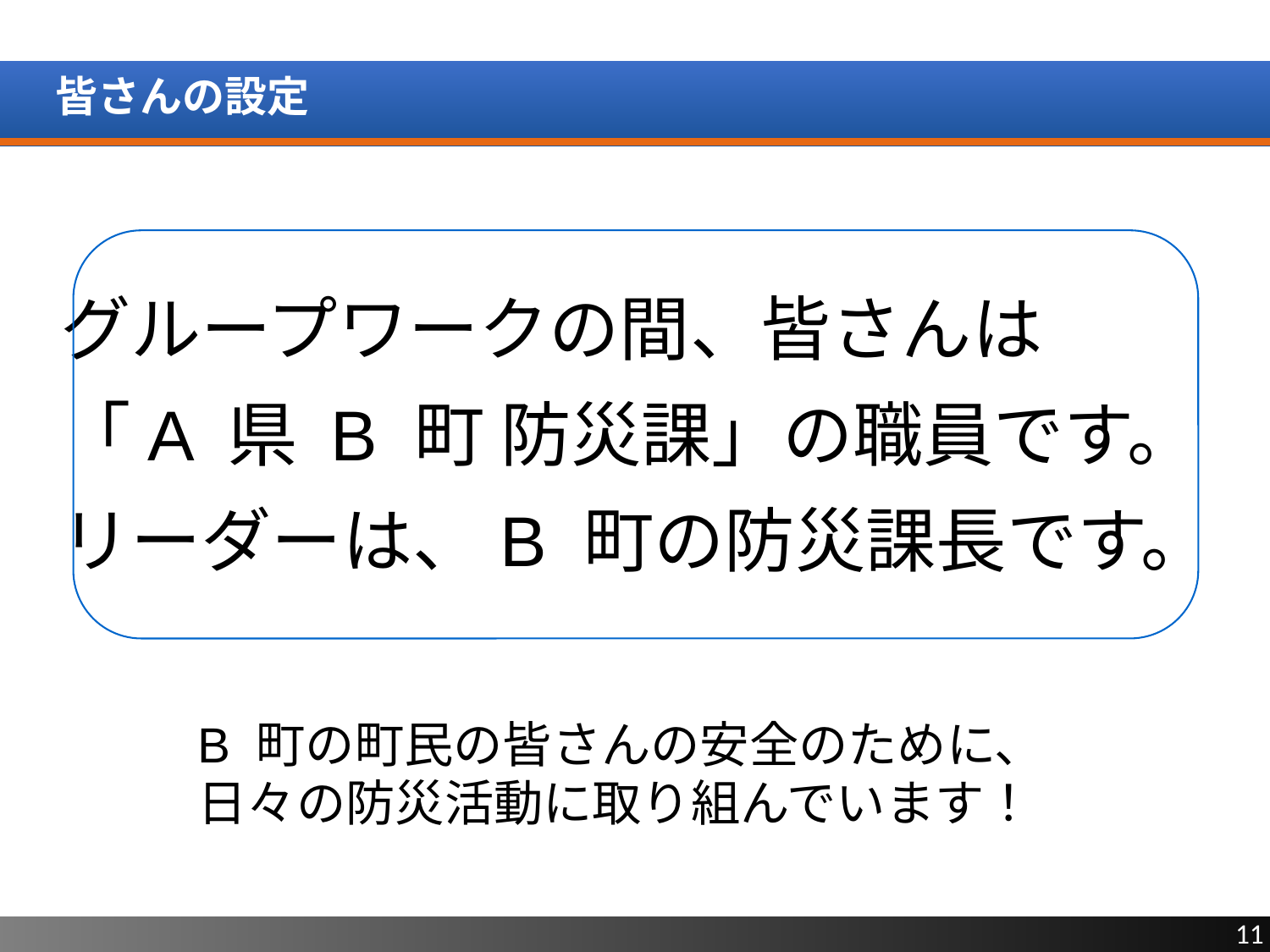

# 皆さんの設定

グループワークの間、皆さんは
「A 県 B 町 防災課」の職員です。
リーダーは、B 町の防災課長です。
B 町の町民の皆さんの安全のために、
日々の防災活動に取り組んでいます！
11